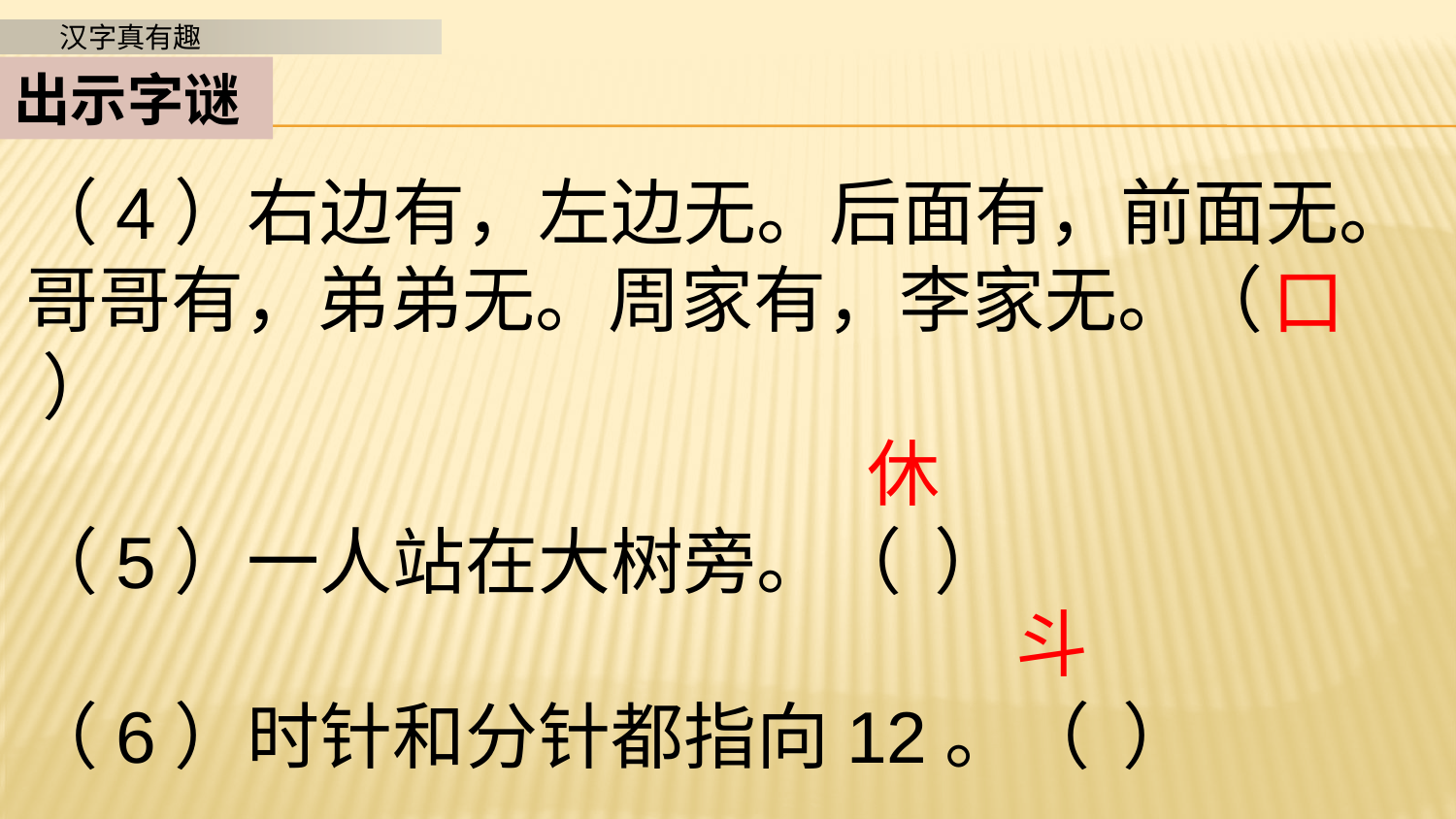

出示字谜
（4）右边有，左边无。后面有，前面无。哥哥有，弟弟无。周家有，李家无。（  ）

（5）一人站在大树旁。（  ）

（6）时针和分针都指向12。（  ）
口
休
斗